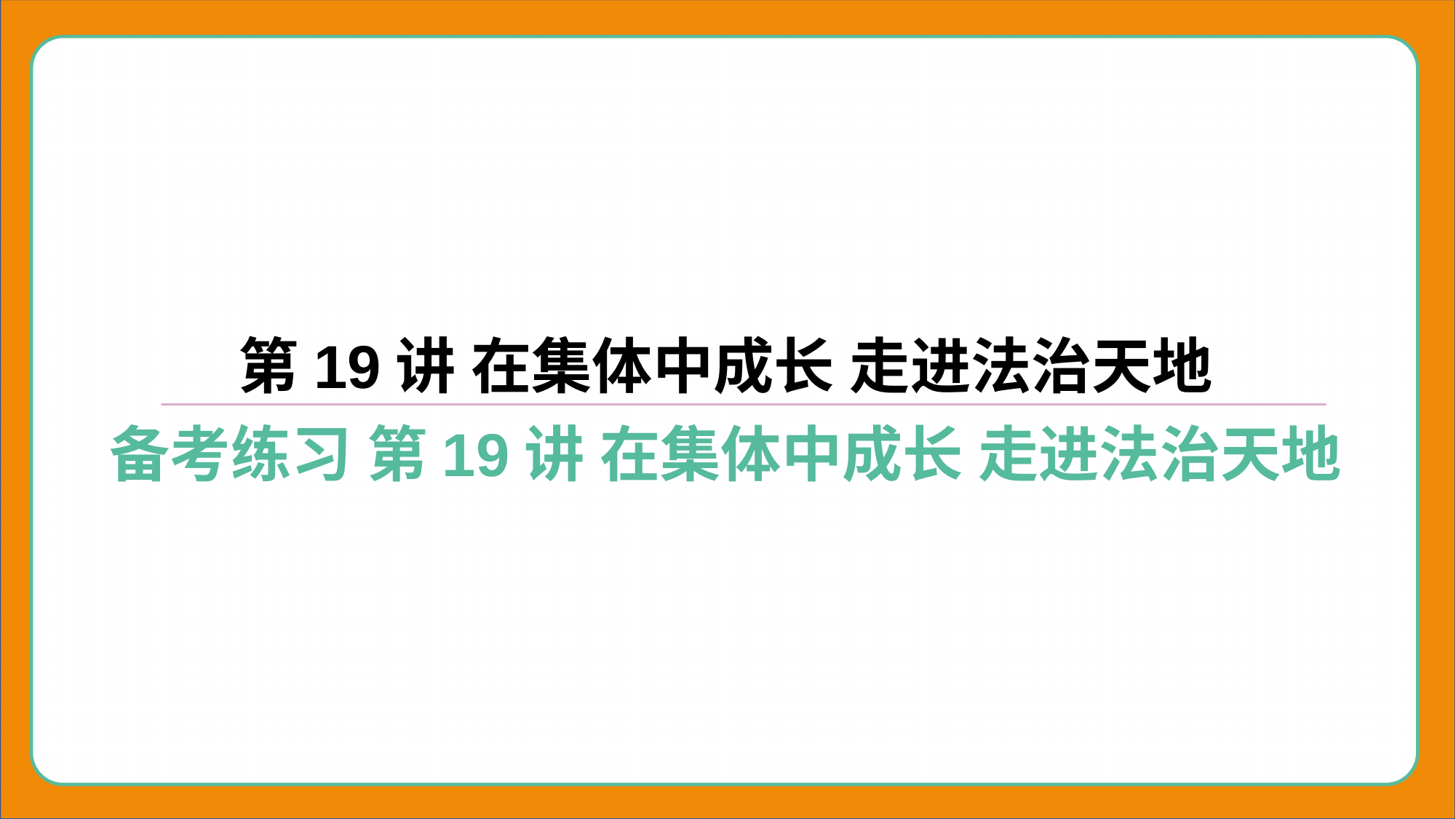

第19讲 在集体中成长 走进法治天地
备考练习 第19讲 在集体中成长 走进法治天地